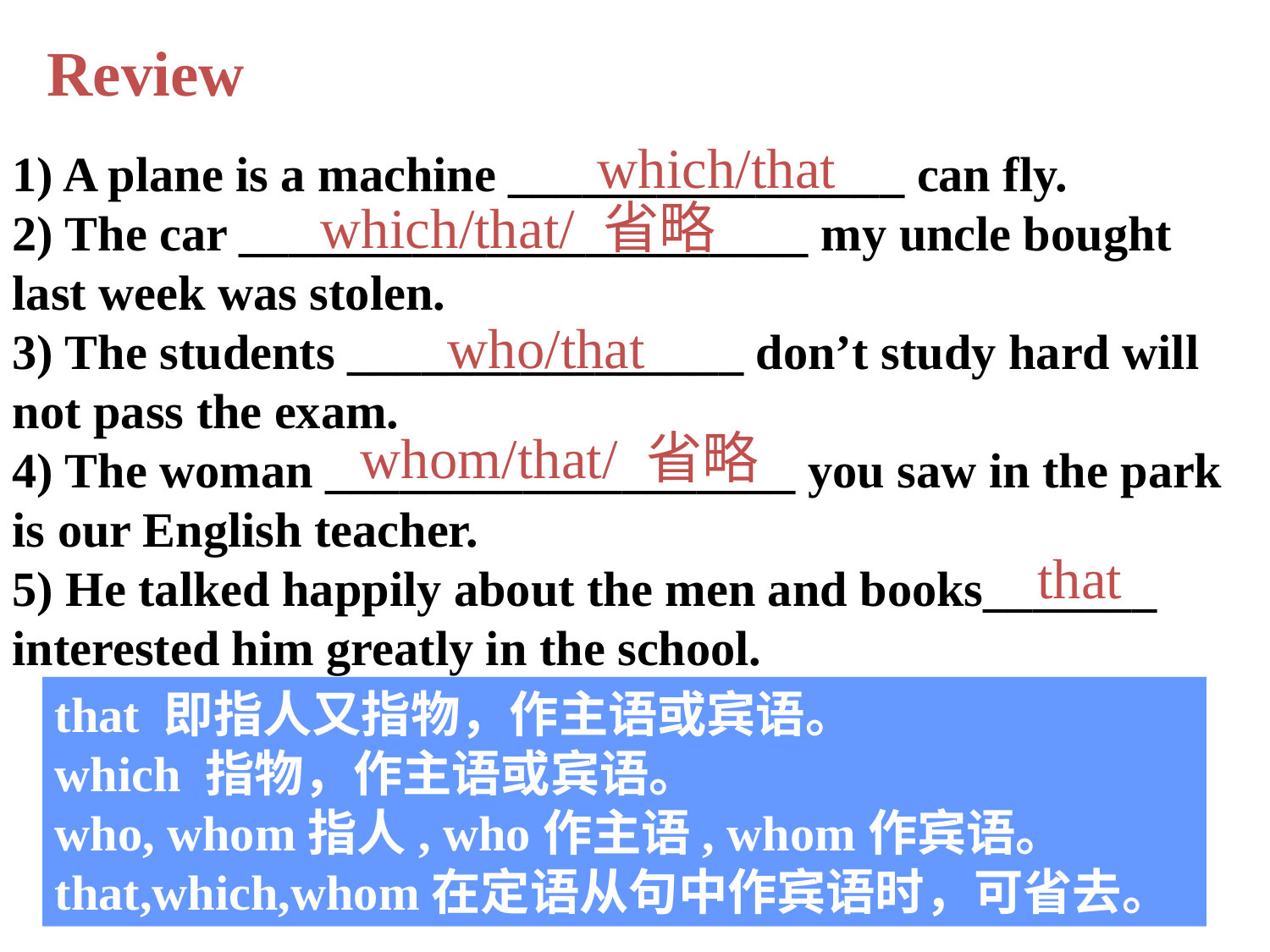

Review
which/that
1) A plane is a machine ________________ can fly.
2) The car _______________________ my uncle bought   last week was stolen.
3) The students ________________ don’t study hard will not pass the exam.
4) The woman ___________________ you saw in the park is our English teacher.
5) He talked happily about the men and books_______ interested him greatly in the school.
which/that/ 省略
who/that
whom/that/ 省略
that
that 即指人又指物，作主语或宾语。
which 指物，作主语或宾语。
who, whom指人, who作主语, whom作宾语。
that,which,whom在定语从句中作宾语时，可省去。